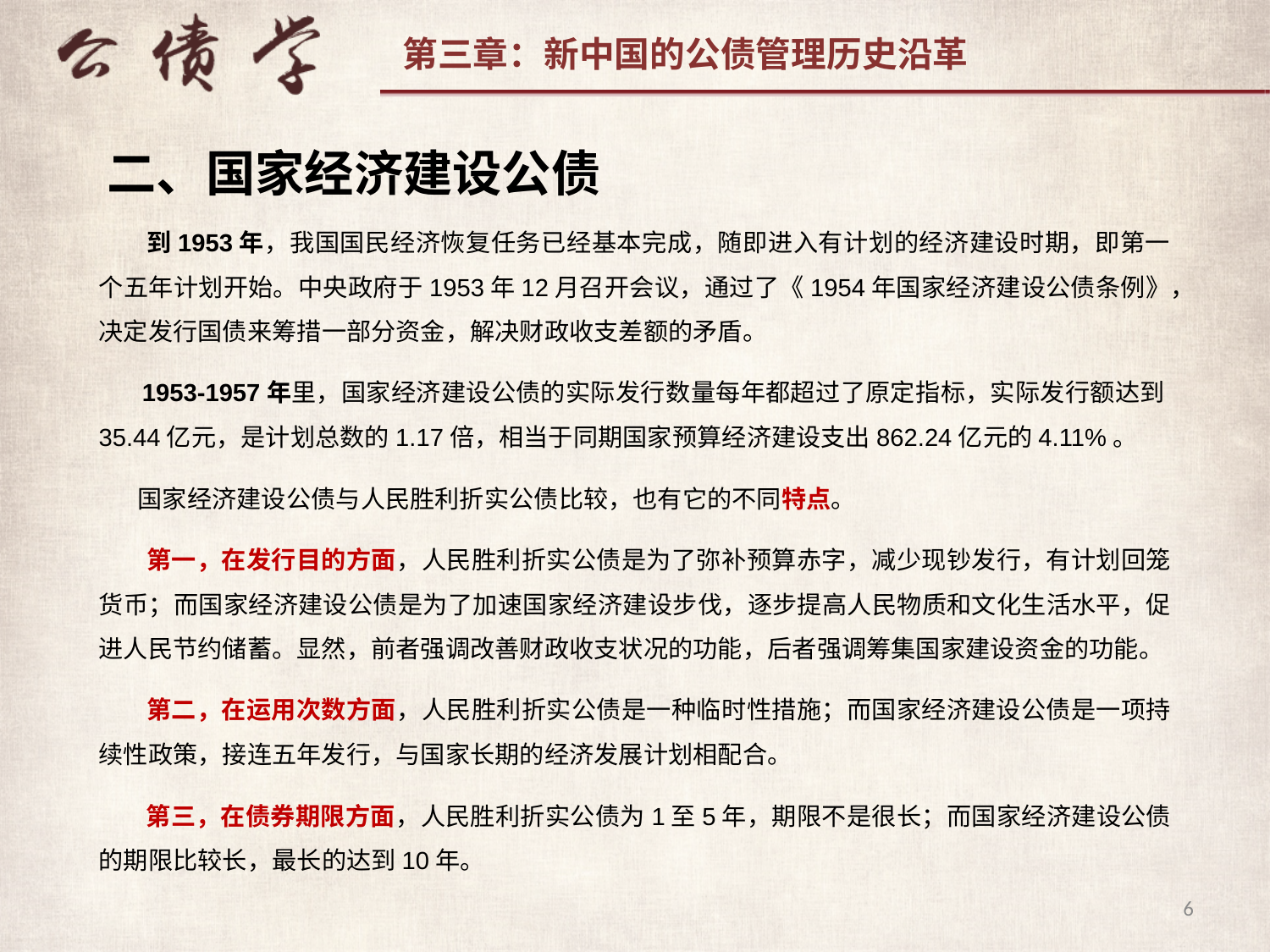

二、国家经济建设公债
       到1953年，我国国民经济恢复任务已经基本完成，随即进入有计划的经济建设时期，即第一个五年计划开始。中央政府于1953年12月召开会议，通过了《1954年国家经济建设公债条例》，决定发行国债来筹措一部分资金，解决财政收支差额的矛盾。
      1953-1957年里，国家经济建设公债的实际发行数量每年都超过了原定指标，实际发行额达到35.44亿元，是计划总数的1.17倍，相当于同期国家预算经济建设支出862.24亿元的4.11%。
      国家经济建设公债与人民胜利折实公债比较，也有它的不同特点。
       第一，在发行目的方面，人民胜利折实公债是为了弥补预算赤字，减少现钞发行，有计划回笼货币；而国家经济建设公债是为了加速国家经济建设步伐，逐步提高人民物质和文化生活水平，促进人民节约储蓄。显然，前者强调改善财政收支状况的功能，后者强调筹集国家建设资金的功能。
       第二，在运用次数方面，人民胜利折实公债是一种临时性措施；而国家经济建设公债是一项持续性政策，接连五年发行，与国家长期的经济发展计划相配合。
       第三，在债券期限方面，人民胜利折实公债为1至5年，期限不是很长；而国家经济建设公债的期限比较长，最长的达到10年。
6